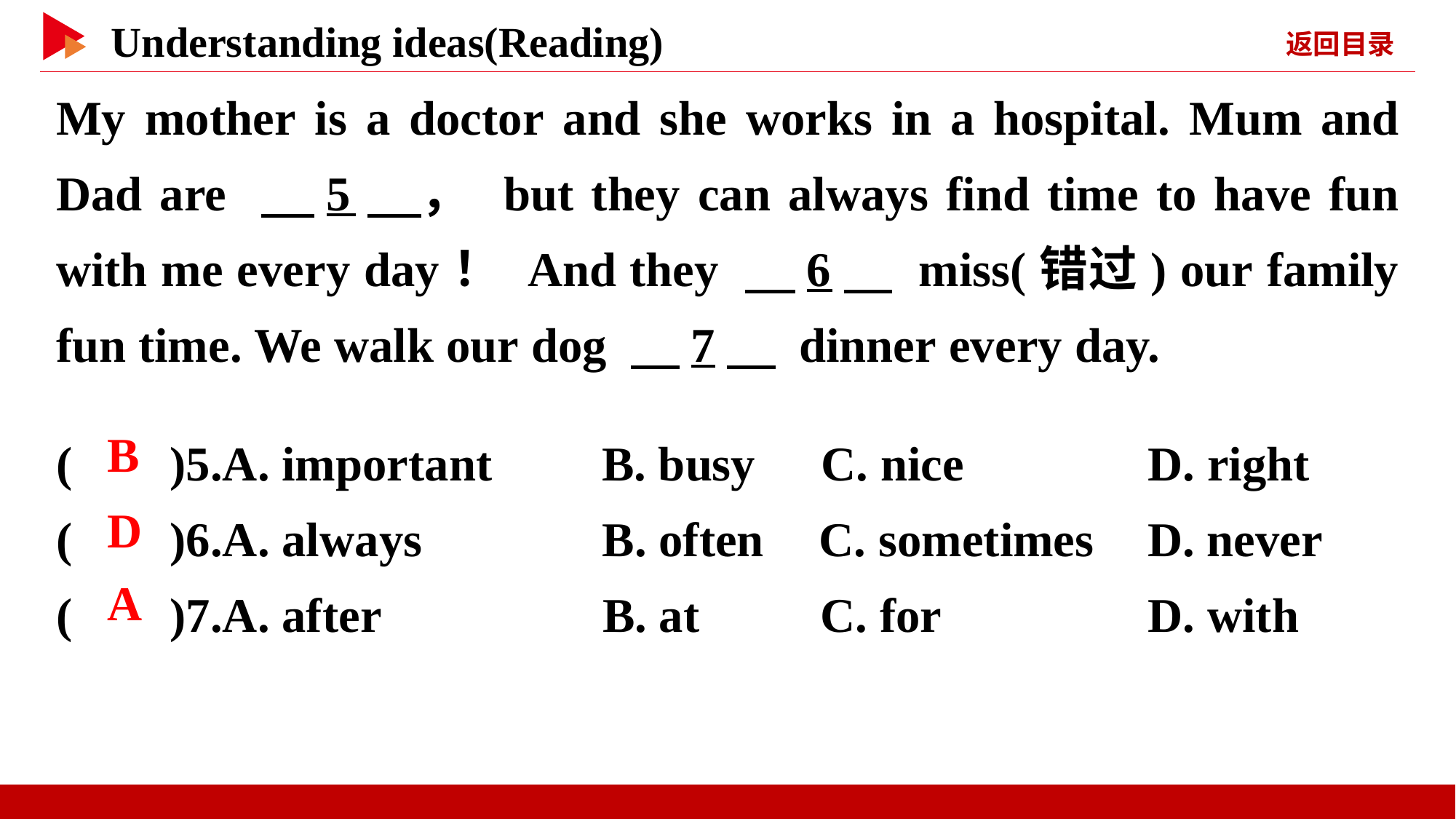

My mother is a doctor and she works in a hospital. Mum and Dad are 　5　， but they can always find time to have fun with me every day！ And they 　6　 miss(错过) our family fun time. We walk our dog 　7　 dinner every day.
(        )5.A. important 	B. busy      C. nice	         D. right
(        )6.A. always	         B. often     C. sometimes	D. never
(        )7.A. after	                  B. at           C. for	         D. with
   B
   D
   A